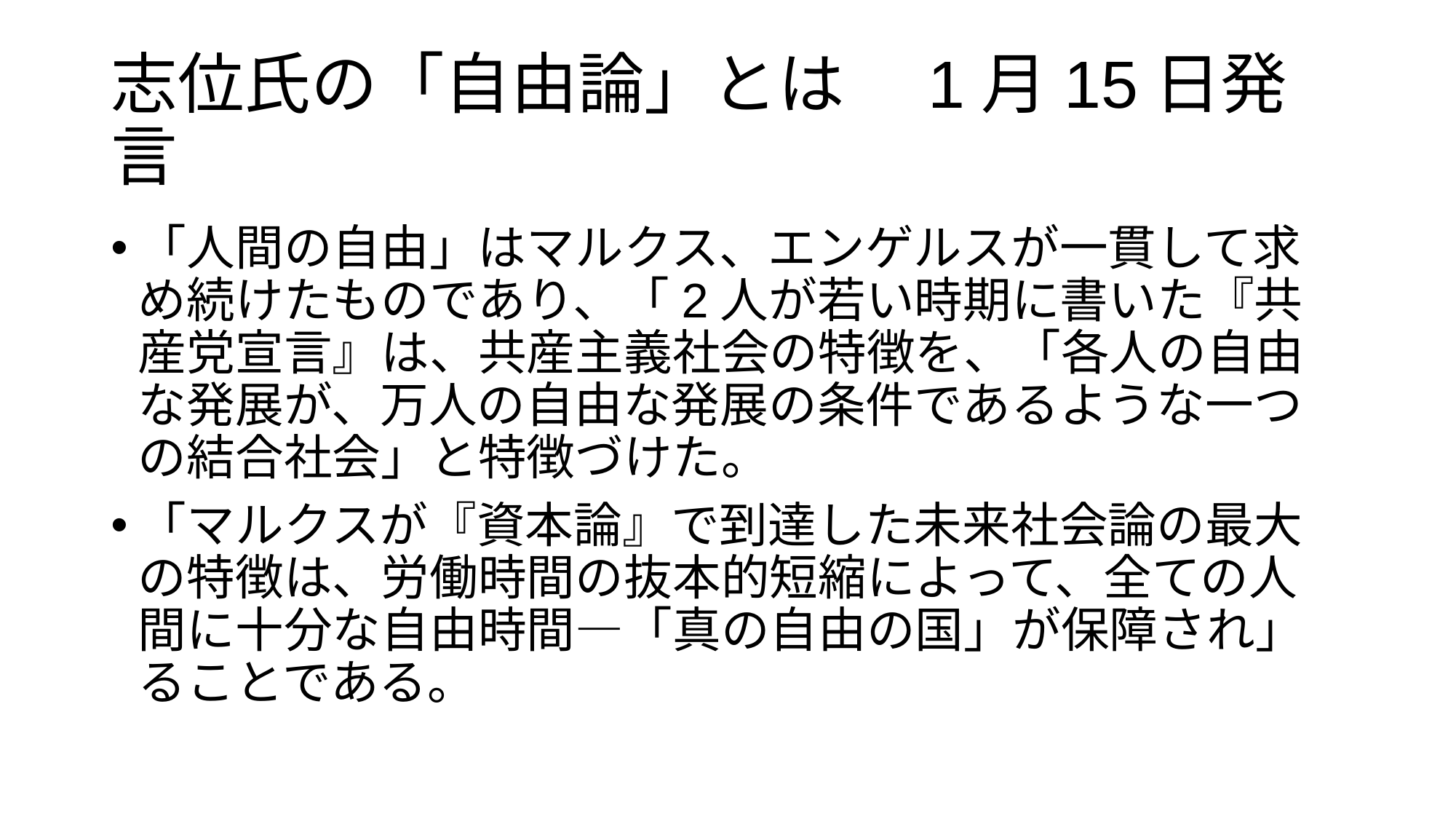

# 志位氏の「自由論」とは　1月15日発言
「人間の自由」はマルクス、エンゲルスが一貫して求め続けたものであり、「2人が若い時期に書いた『共産党宣言』は、共産主義社会の特徴を、「各人の自由な発展が、万人の自由な発展の条件であるような一つの結合社会」と特徴づけた。
「マルクスが『資本論』で到達した未来社会論の最大の特徴は、労働時間の抜本的短縮によって、全ての人間に十分な自由時間―「真の自由の国」が保障され」ることである。